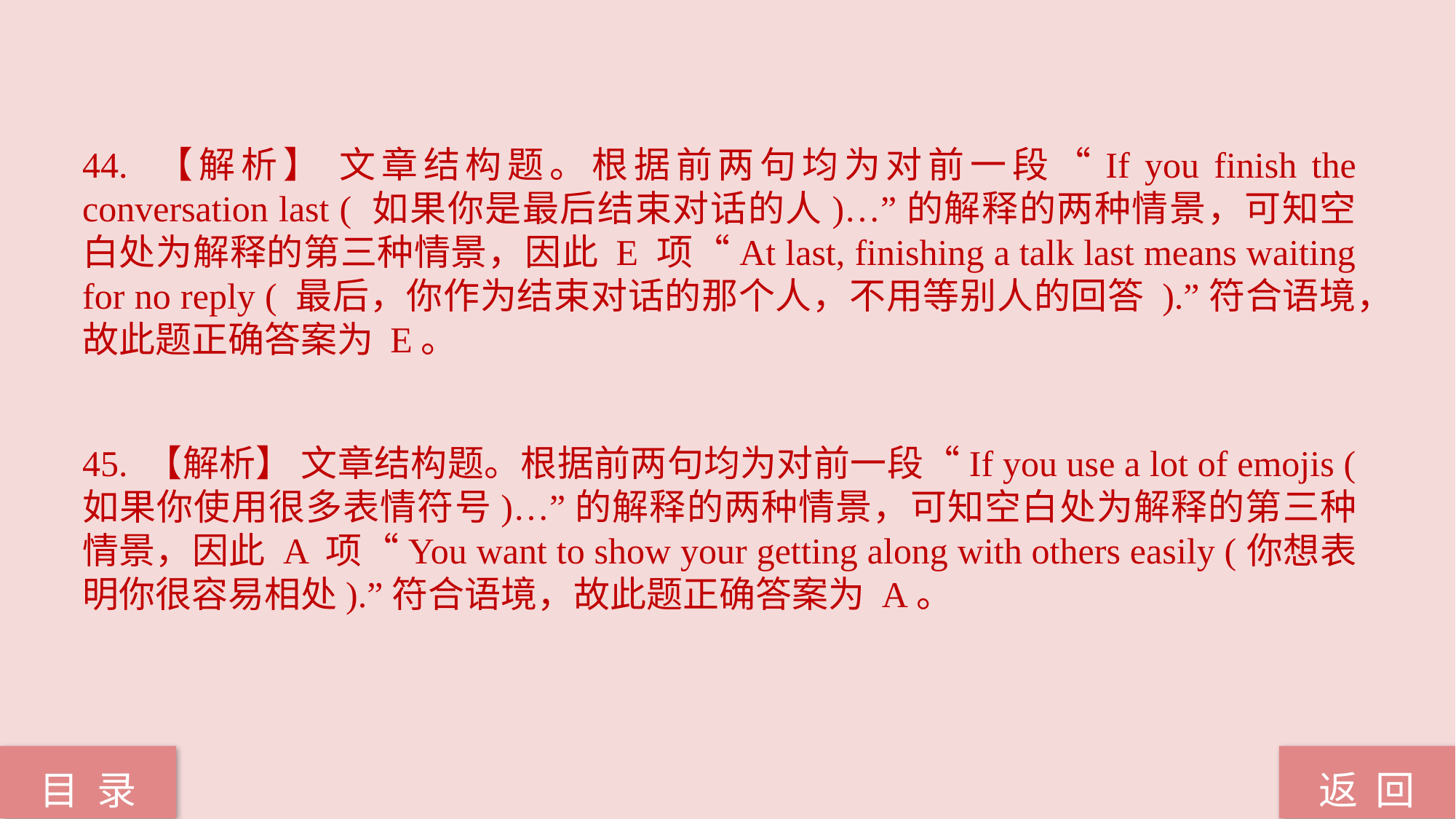

44. 【解析】 文章结构题。根据前两句均为对前一段“If you finish the conversation last ( 如果你是最后结束对话的人)…”的解释的两种情景，可知空白处为解释的第三种情景，因此 E 项“At last, finishing a talk last means waiting for no reply ( 最后，你作为结束对话的那个人，不用等别人的回答 ).”符合语境，故此题正确答案为 E。

45. 【解析】 文章结构题。根据前两句均为对前一段“If you use a lot of emojis ( 如果你使用很多表情符号)…”的解释的两种情景，可知空白处为解释的第三种情景，因此 A 项“You want to show your getting along with others easily (你想表明你很容易相处).”符合语境，故此题正确答案为 A。
返  回